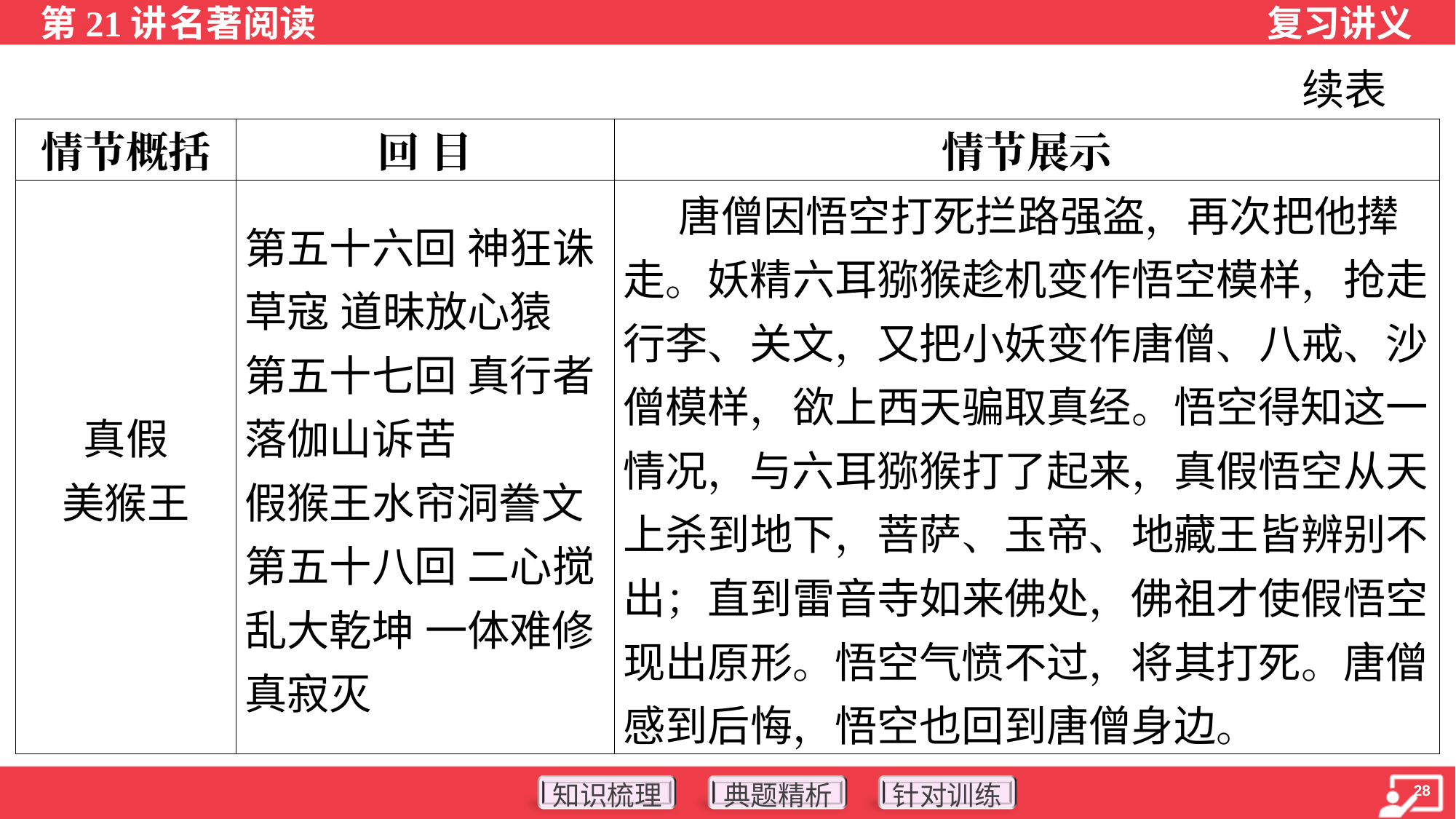

续表
| 情节概括 | 回 目 | 情节展示 |
| --- | --- | --- |
| 真假 美猴王 | 第五十六回 神狂诛草寇 道昧放心猿 第五十七回 真行者落伽山诉苦 假猴王水帘洞誊文 第五十八回 二心搅乱大乾坤 一体难修真寂灭 | 唐僧因悟空打死拦路强盗，再次把他撵走。妖精六耳猕猴趁机变作悟空模样，抢走行李、关文，又把小妖变作唐僧、八戒、沙僧模样，欲上西天骗取真经。悟空得知这一情况，与六耳猕猴打了起来，真假悟空从天上杀到地下，菩萨、玉帝、地藏王皆辨别不出；直到雷音寺如来佛处，佛祖才使假悟空现出原形。悟空气愤不过，将其打死。唐僧感到后悔，悟空也回到唐僧身边。 |